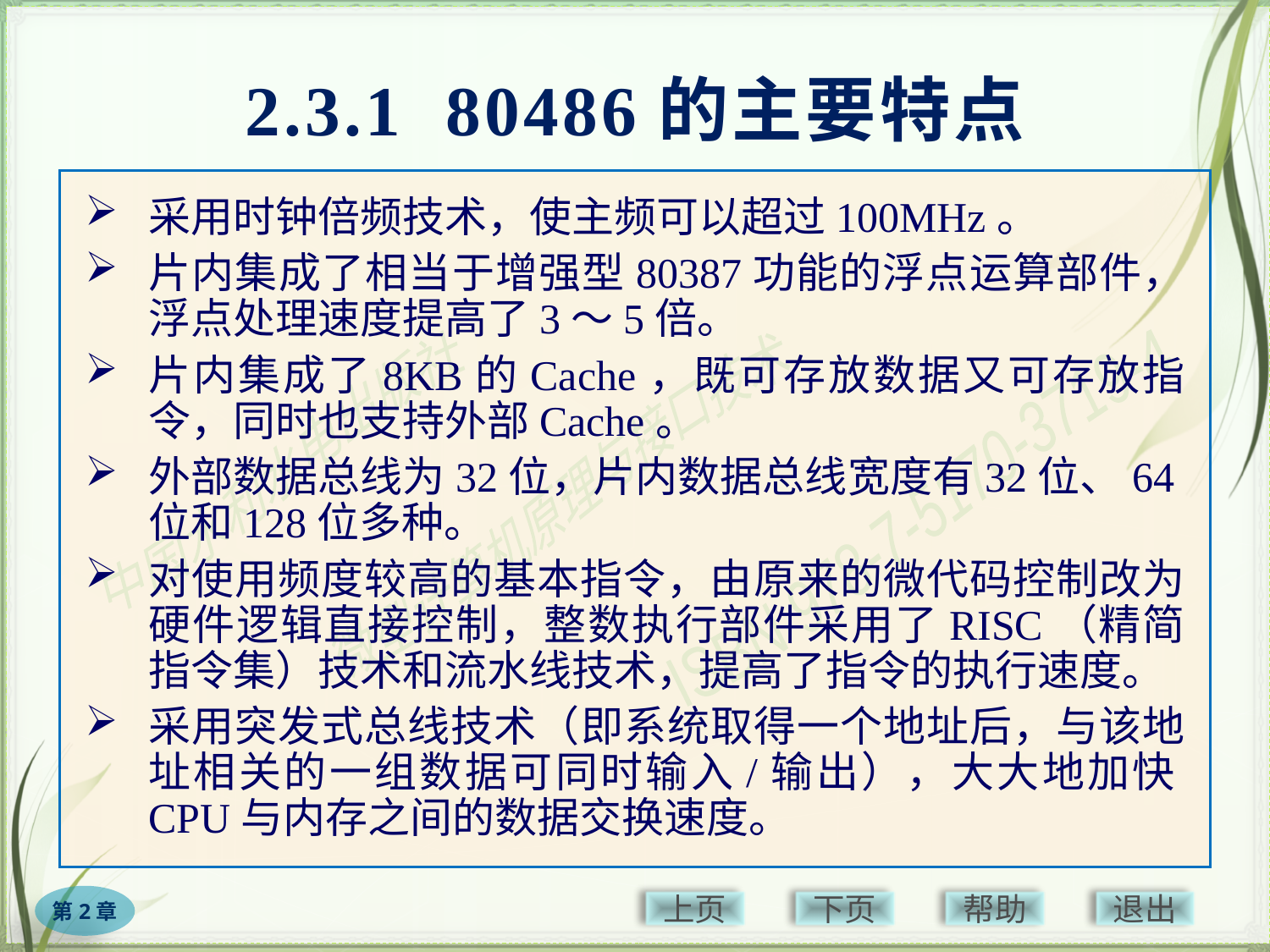

# 2.3.1  80486的主要特点
采用时钟倍频技术，使主频可以超过100MHz。
片内集成了相当于增强型80387功能的浮点运算部件，浮点处理速度提高了3～5倍。
片内集成了8KB的Cache，既可存放数据又可存放指令，同时也支持外部Cache。
外部数据总线为32位，片内数据总线宽度有32位、64位和128位多种。
对使用频度较高的基本指令，由原来的微代码控制改为硬件逻辑直接控制，整数执行部件采用了RISC（精简指令集）技术和流水线技术，提高了指令的执行速度。
采用突发式总线技术（即系统取得一个地址后，与该地址相关的一组数据可同时输入/输出），大大地加快CPU与内存之间的数据交换速度。